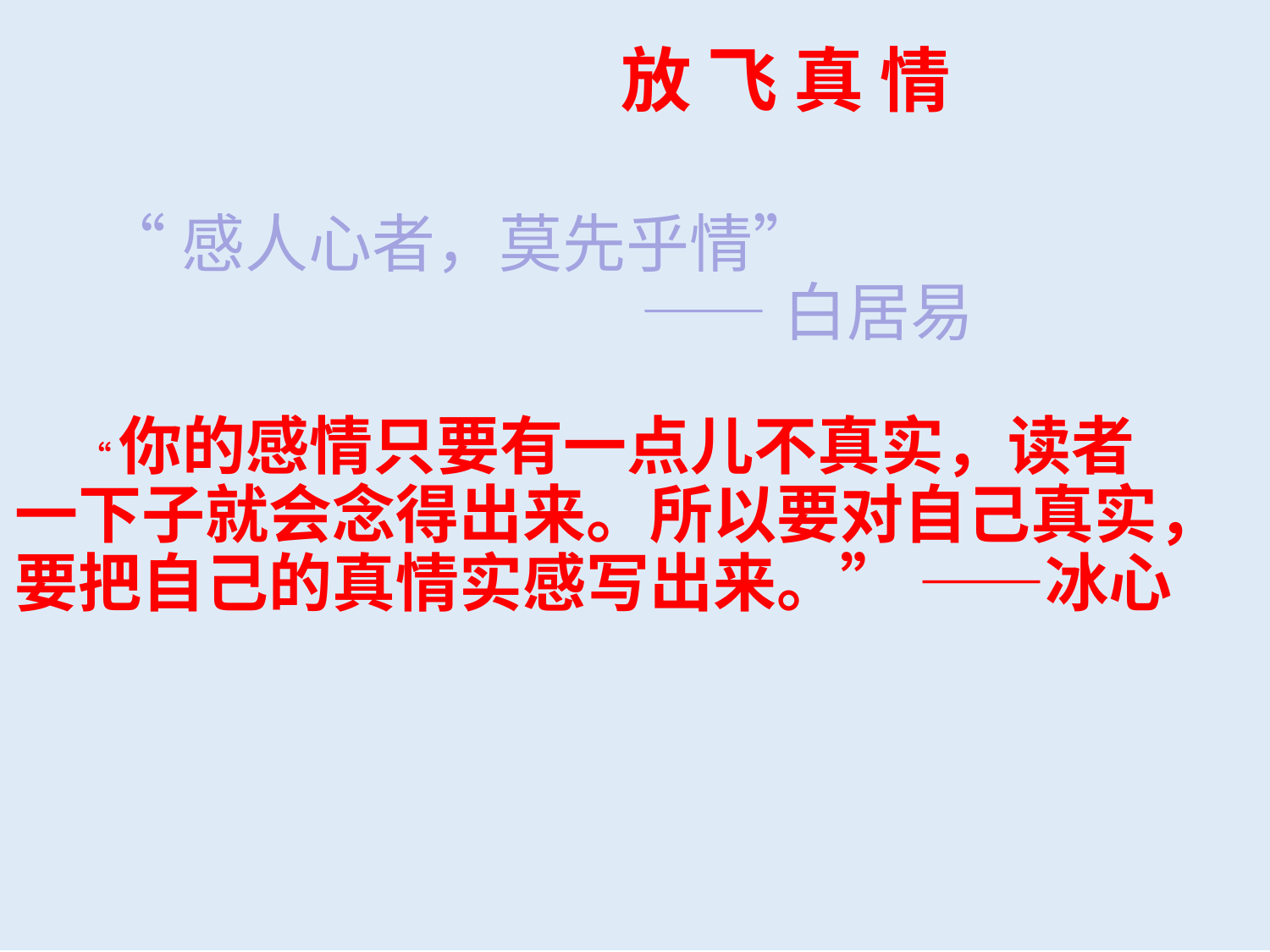

放 飞 真 情
“感人心者，莫先乎情”
                                      ——白居易
         “你的感情只要有一点儿不真实，读者
一下子就会念得出来。所以要对自己真实，
要把自己的真情实感写出来。” ——冰心